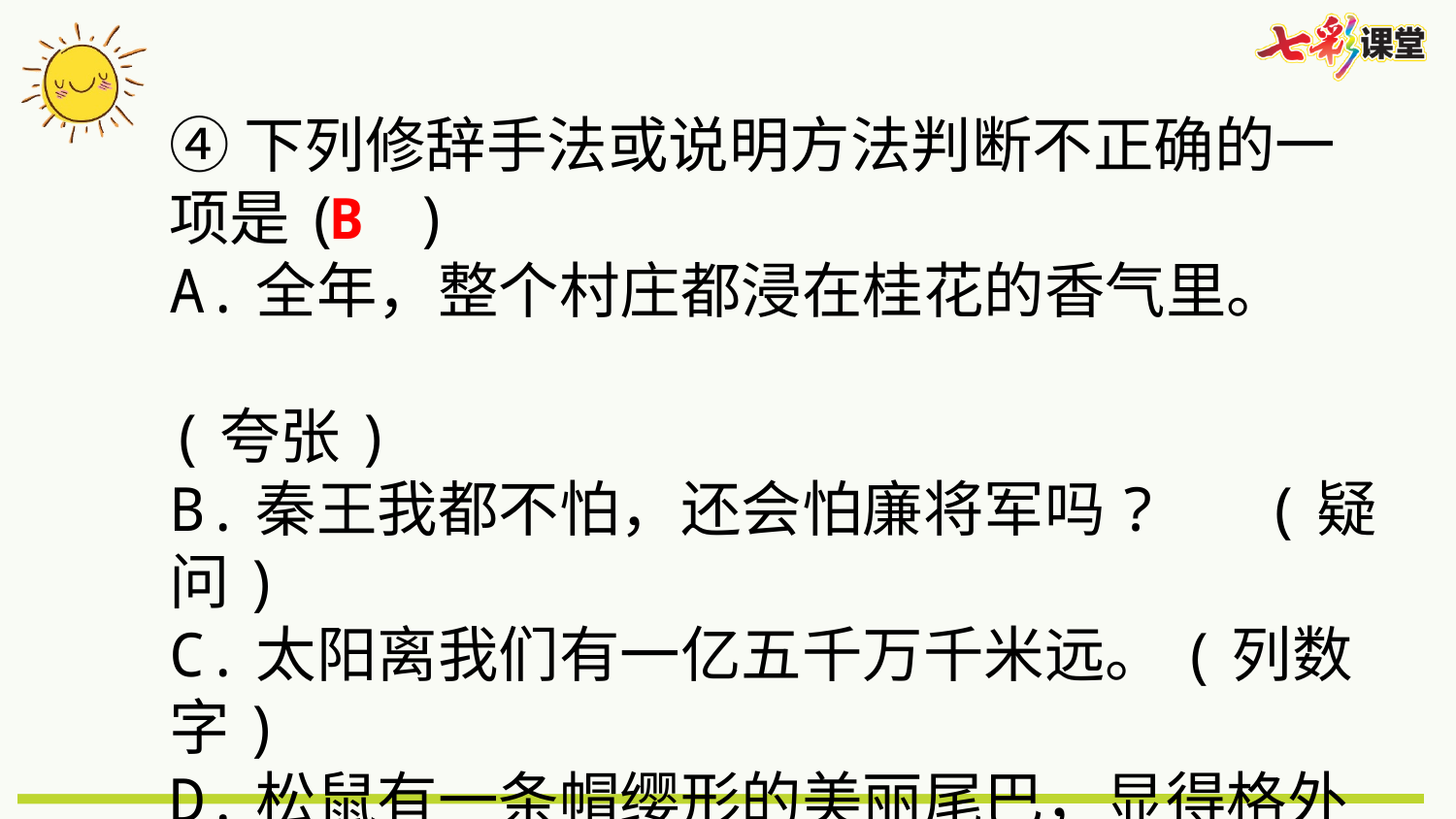

④下列修辞手法或说明方法判断不正确的一项是(  )
A.全年，整个村庄都浸在桂花的香气里。
                                  (夸张)
B.秦王我都不怕，还会怕廉将军吗?   (疑问)
C.太阳离我们有一亿五千万千米远。(列数字)
D.松鼠有一条帽缨形的美丽尾巴，显得格外漂亮。                          (打比方)
B